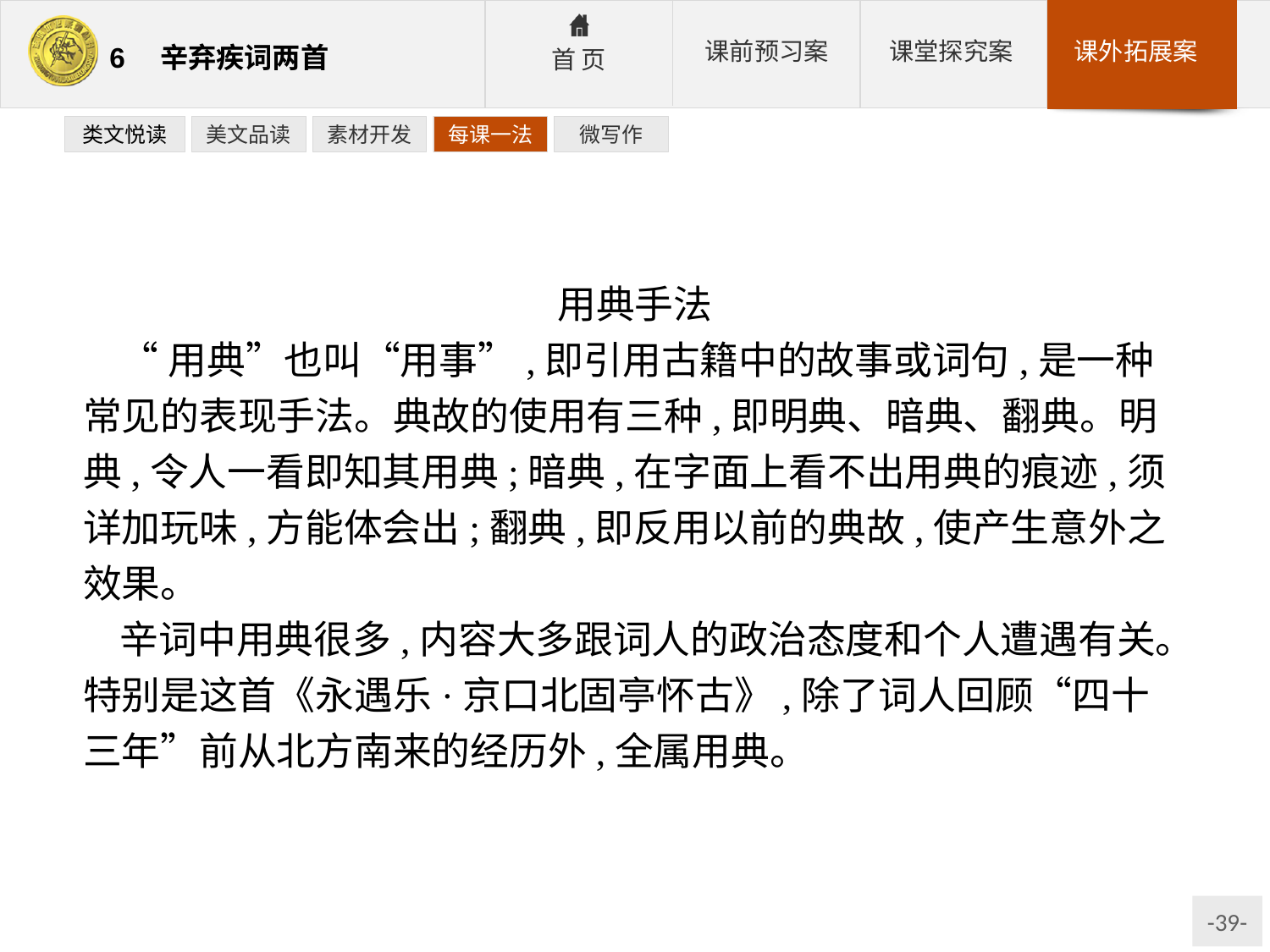

类文悦读
美文品读
素材开发
每课一法
微写作
用典手法
“用典”也叫“用事”,即引用古籍中的故事或词句,是一种常见的表现手法。典故的使用有三种,即明典、暗典、翻典。明典,令人一看即知其用典;暗典,在字面上看不出用典的痕迹,须详加玩味,方能体会出;翻典,即反用以前的典故,使产生意外之效果。
辛词中用典很多,内容大多跟词人的政治态度和个人遭遇有关。特别是这首《永遇乐·京口北固亭怀古》,除了词人回顾“四十三年”前从北方南来的经历外,全属用典。